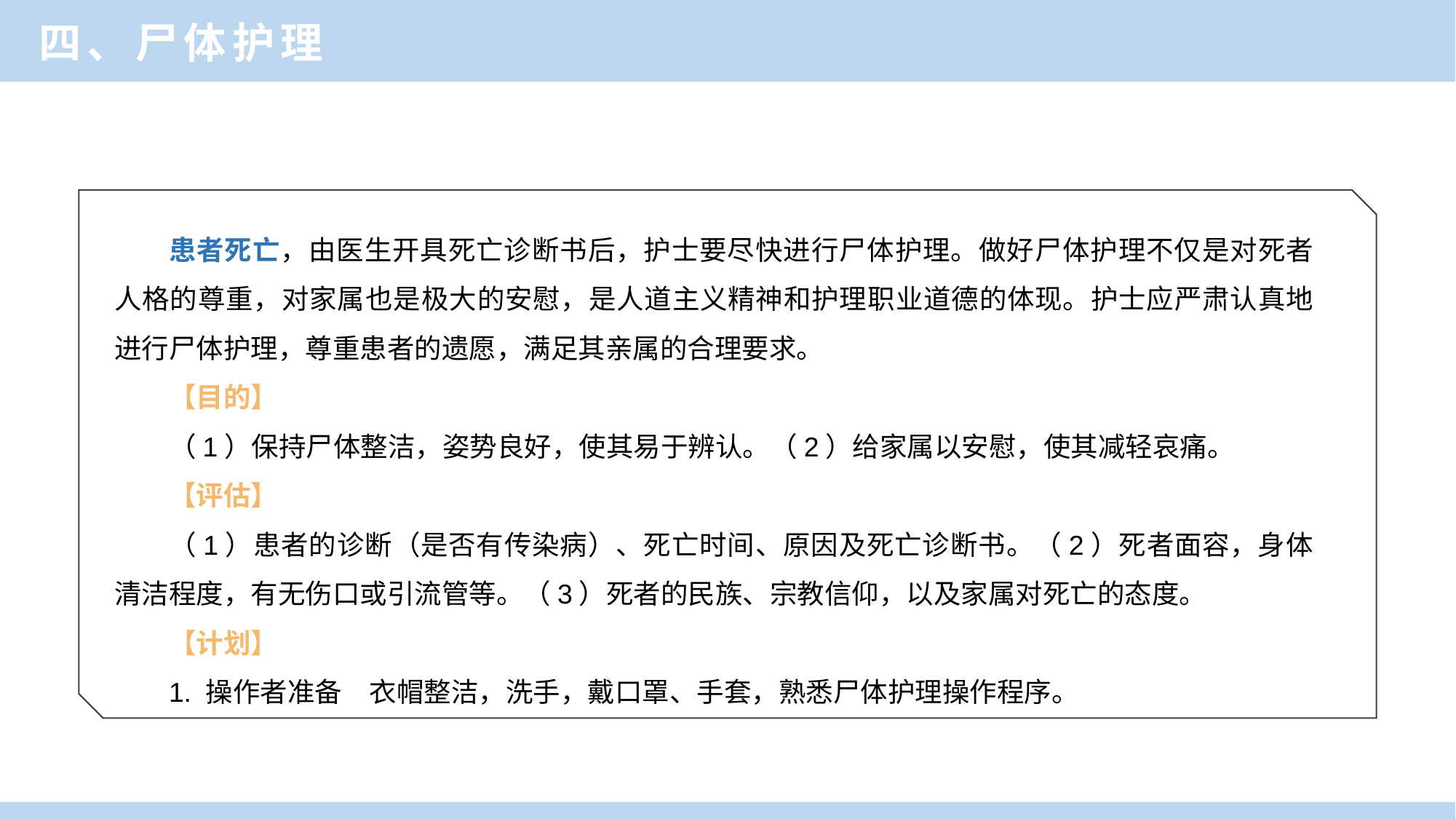

四、尸体护理

患者死亡，由医生开具死亡诊断书后，护士要尽快进行尸体护理。做好尸体护理不仅是对死者人格的尊重，对家属也是极大的安慰，是人道主义精神和护理职业道德的体现。护士应严肃认真地进行尸体护理，尊重患者的遗愿，满足其亲属的合理要求。
【目的】
（1）保持尸体整洁，姿势良好，使其易于辨认。（2）给家属以安慰，使其减轻哀痛。
【评估】
（1）患者的诊断（是否有传染病）、死亡时间、原因及死亡诊断书。（2）死者面容，身体清洁程度，有无伤口或引流管等。（3）死者的民族、宗教信仰，以及家属对死亡的态度。
【计划】
1. 操作者准备　衣帽整洁，洗手，戴口罩、手套，熟悉尸体护理操作程序。